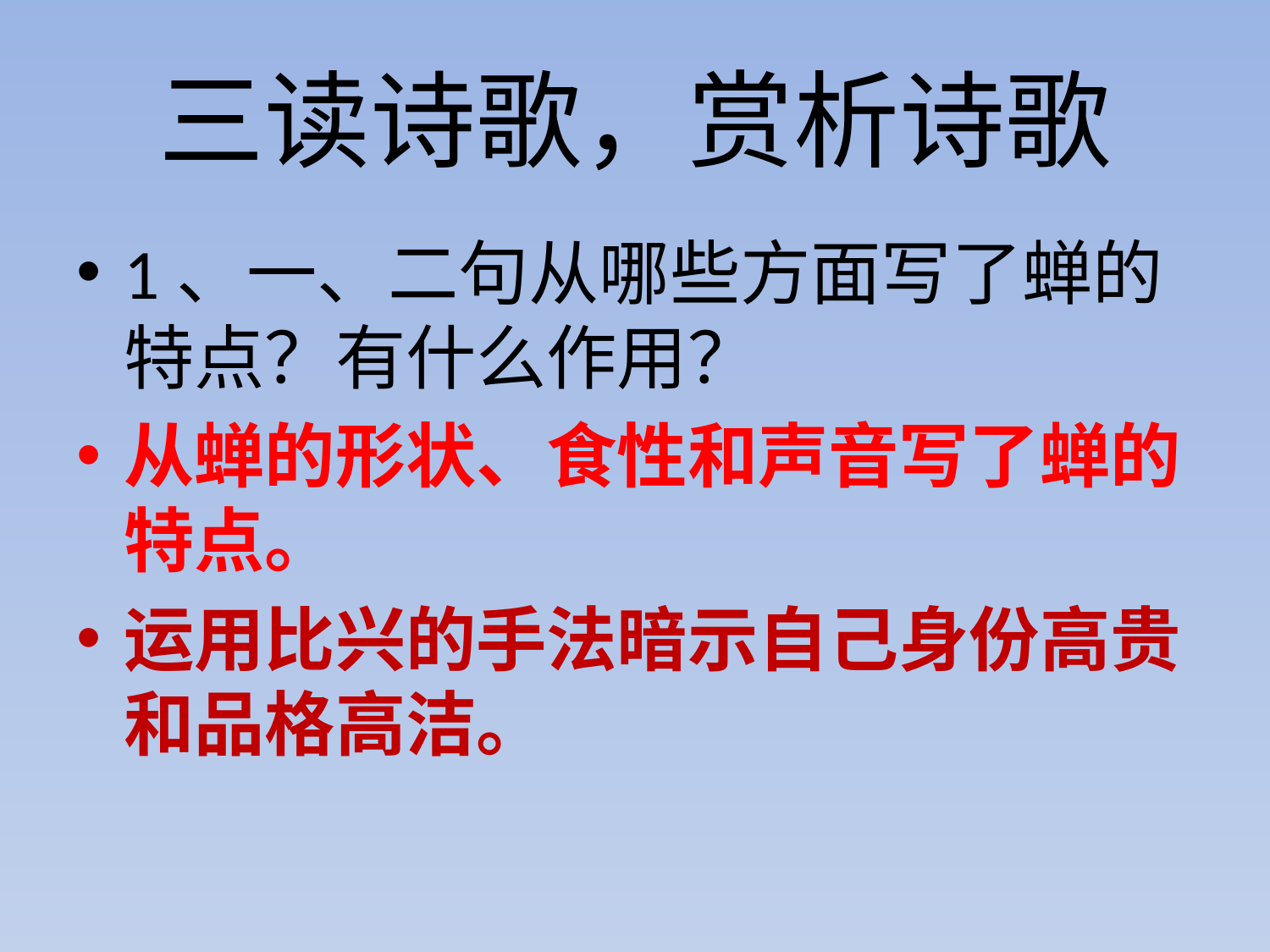

# 三读诗歌，赏析诗歌
1、一、二句从哪些方面写了蝉的特点？有什么作用？
从蝉的形状、食性和声音写了蝉的特点。
运用比兴的手法暗示自己身份高贵和品格高洁。